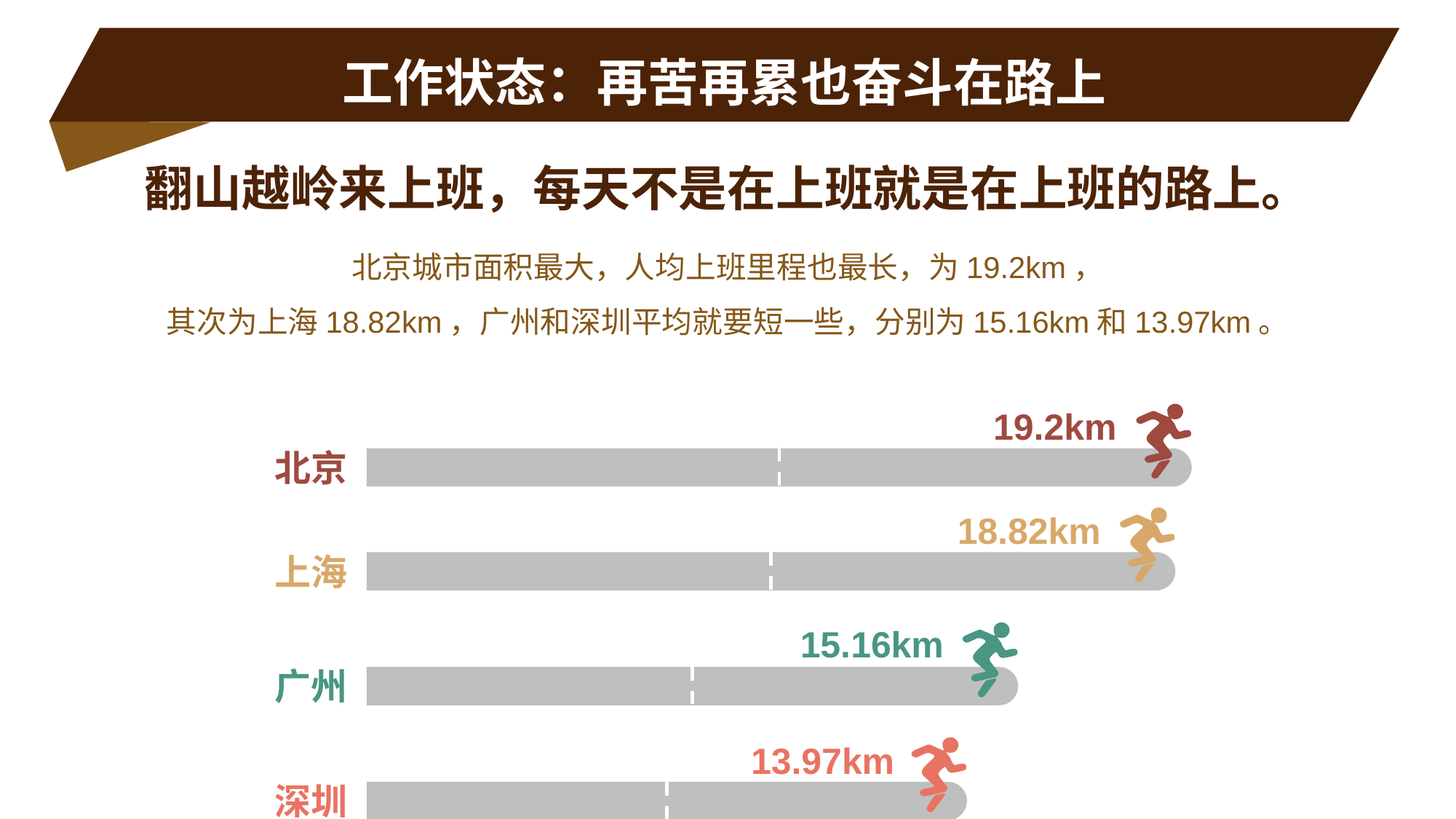

工作状态：再苦再累也奋斗在路上

翻山越岭来上班，每天不是在上班就是在上班的路上。

北京城市面积最大，人均上班里程也最长，为19.2km，
其次为上海18.82km，广州和深圳平均就要短一些，分别为15.16km和13.97km。

19.2km

北京

18.82km

上海
15.16km

广州

13.97km
深圳